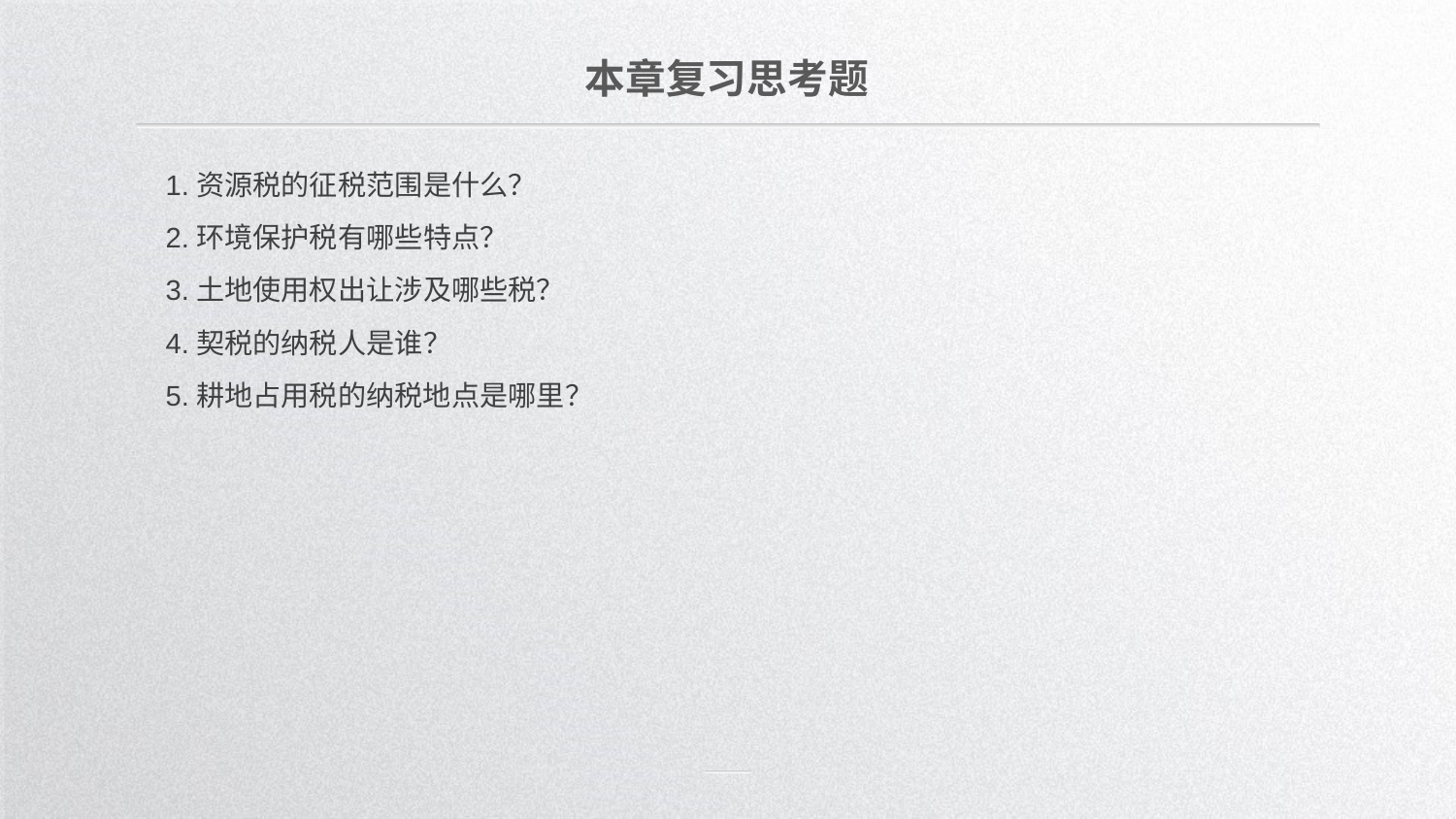

本章复习思考题
1.资源税的征税范围是什么？
2.环境保护税有哪些特点？
3.土地使用权出让涉及哪些税？
4.契税的纳税人是谁？
5.耕地占用税的纳税地点是哪里？